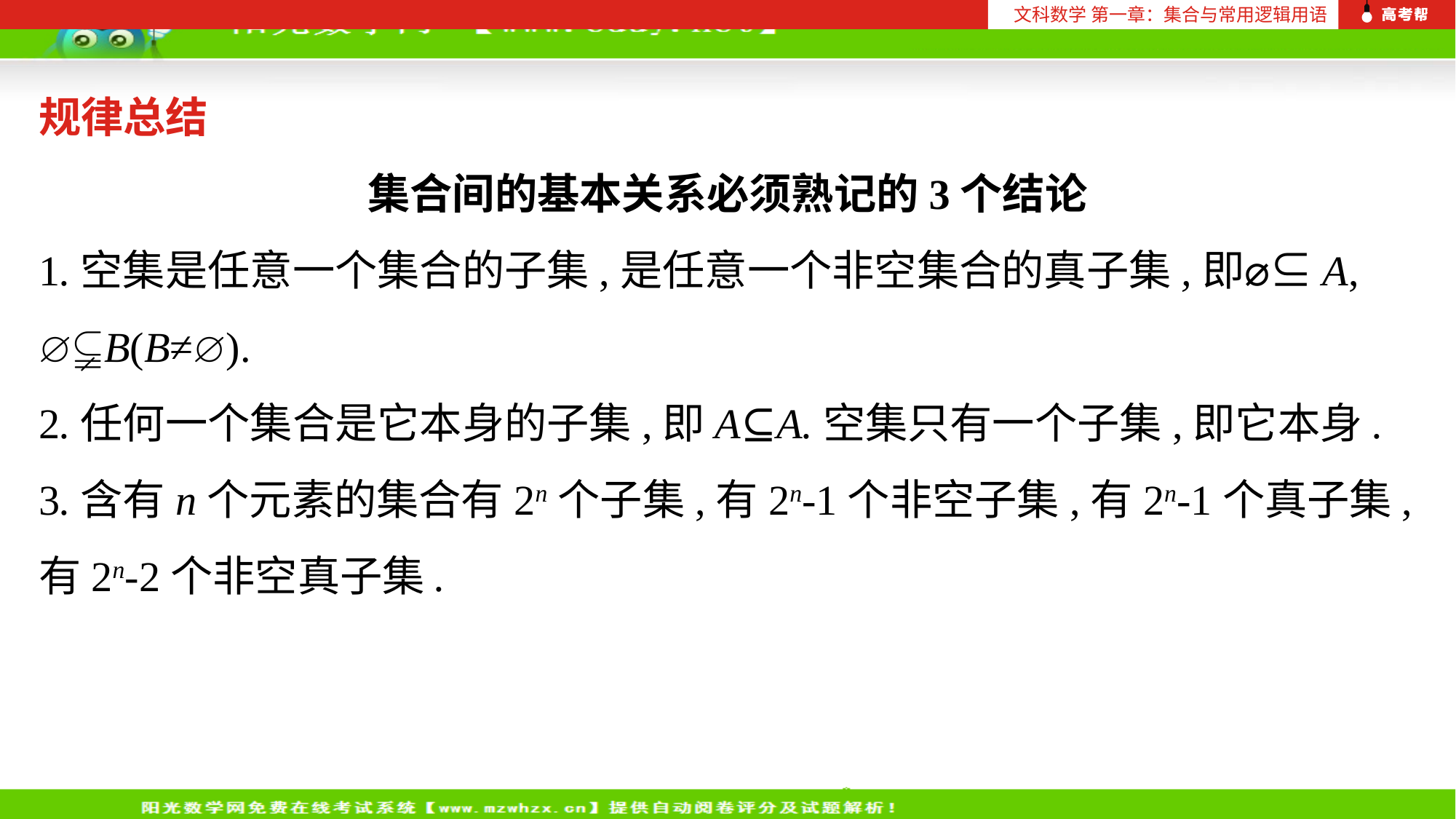

文科数学 第一章：集合与常用逻辑用语

规律总结
集合间的基本关系必须熟记的3个结论
1.空集是任意一个集合的子集,是任意一个非空集合的真子集,即⌀⊆A,
⌀⫋B(B≠⌀).
2.任何一个集合是它本身的子集,即A⊆A.空集只有一个子集,即它本身.
3.含有n个元素的集合有2n个子集,有2n-1个非空子集,有2n-1个真子集,有2n-2个非空真子集.